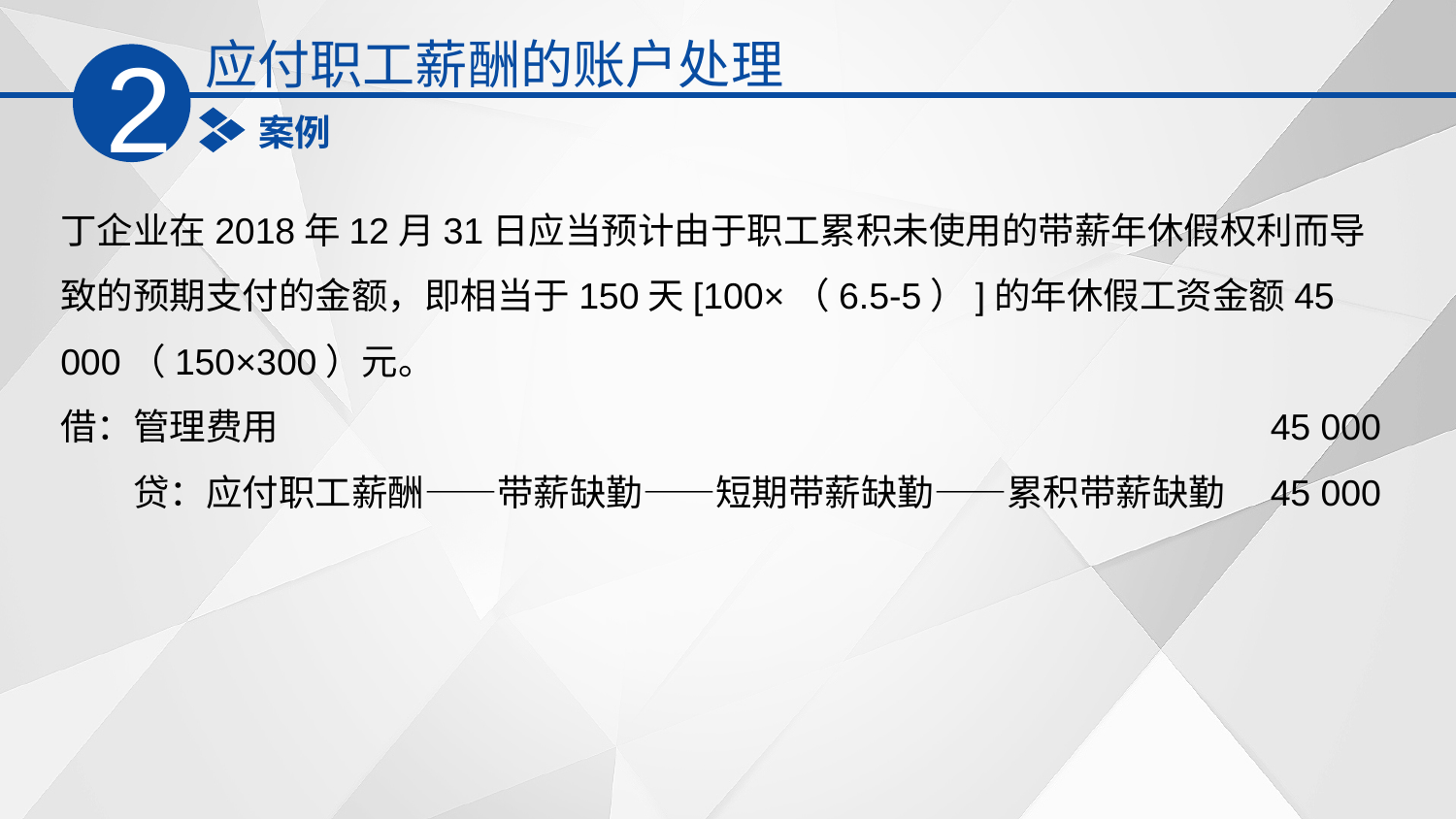

应付职工薪酬的账户处理
2

案例

丁企业在2018年12月31日应当预计由于职工累积未使用的带薪年休假权利而导致的预期支付的金额，即相当于150天[100×（6.5-5）]的年休假工资金额45 000（150×300）元。
借：管理费用　　　　　　　　　　　　　　　　　　　　　　　　　　　45 000
　　贷：应付职工薪酬——带薪缺勤——短期带薪缺勤——累积带薪缺勤　45 000